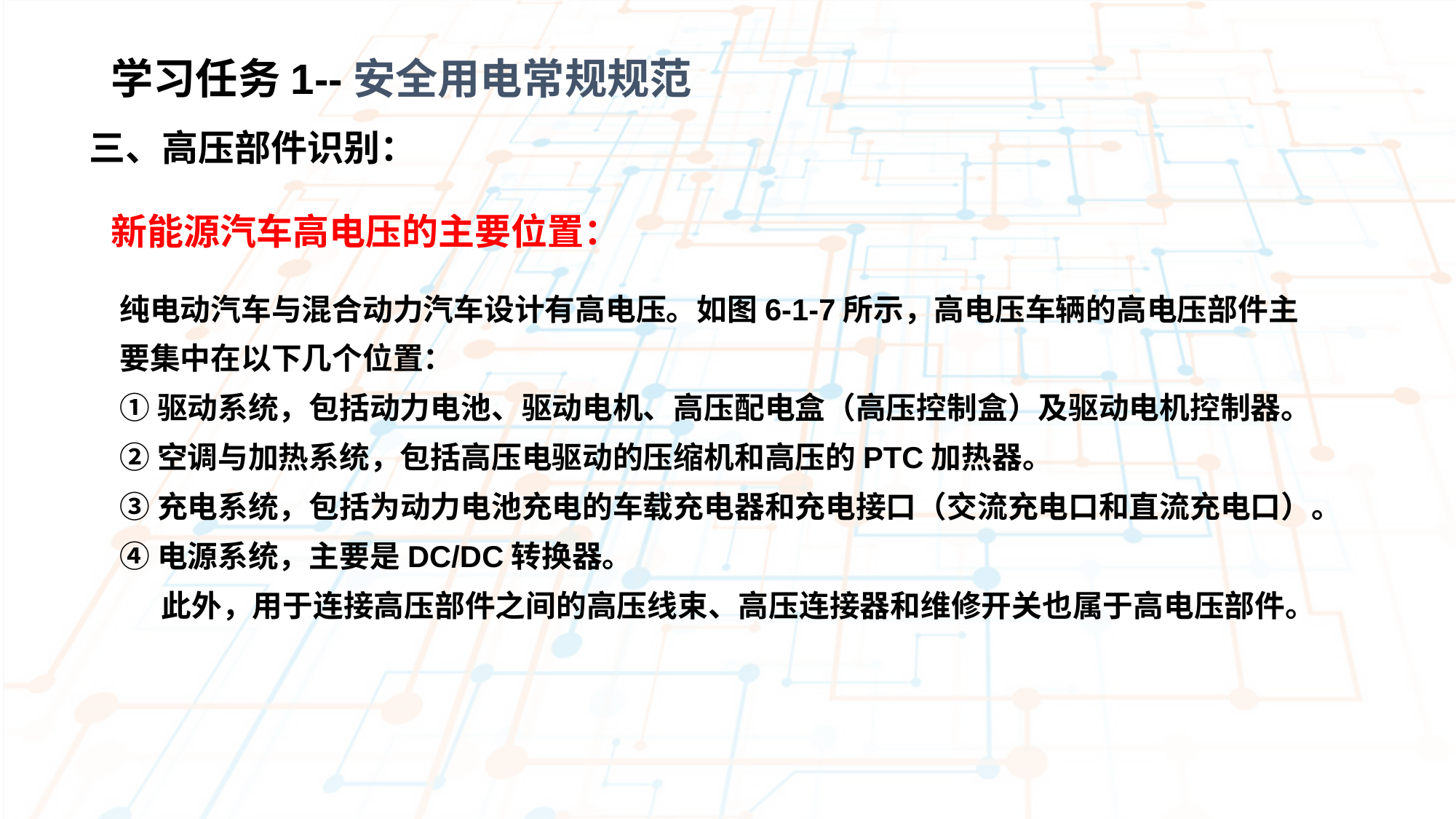

学习任务1--安全用电常规规范
三、高压部件识别：

新能源汽车高电压的主要位置：
纯电动汽车与混合动力汽车设计有高电压。如图6-1-7所示，高电压车辆的高电压部件主要集中在以下几个位置：
①驱动系统，包括动力电池、驱动电机、高压配电盒（高压控制盒）及驱动电机控制器。
②空调与加热系统，包括高压电驱动的压缩机和高压的PTC加热器。
③充电系统，包括为动力电池充电的车载充电器和充电接口（交流充电口和直流充电口）。
④电源系统，主要是DC/DC转换器。
     此外，用于连接高压部件之间的高压线束、高压连接器和维修开关也属于高电压部件。